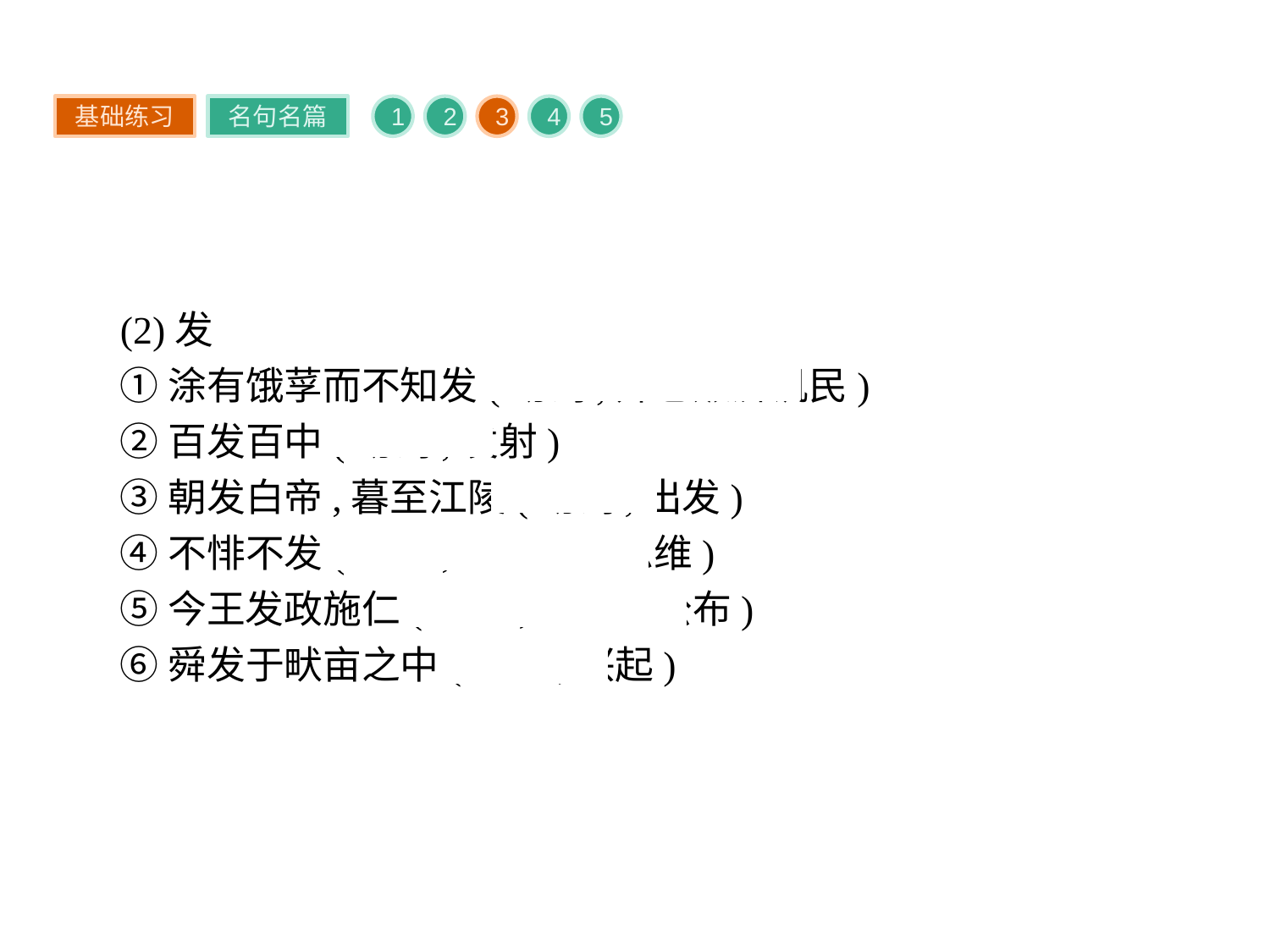

基础练习
名句名篇
1
2
3
4
5
(2)发
①涂有饿莩而不知发(动词,开仓赈济饥民)
②百发百中(动词,发射)
③朝发白帝,暮至江陵(动词,出发)
④不悱不发(动词,启发人的思维)
⑤今王发政施仁(动词,发布、公布)
⑥舜发于畎亩之中(动词,兴起)